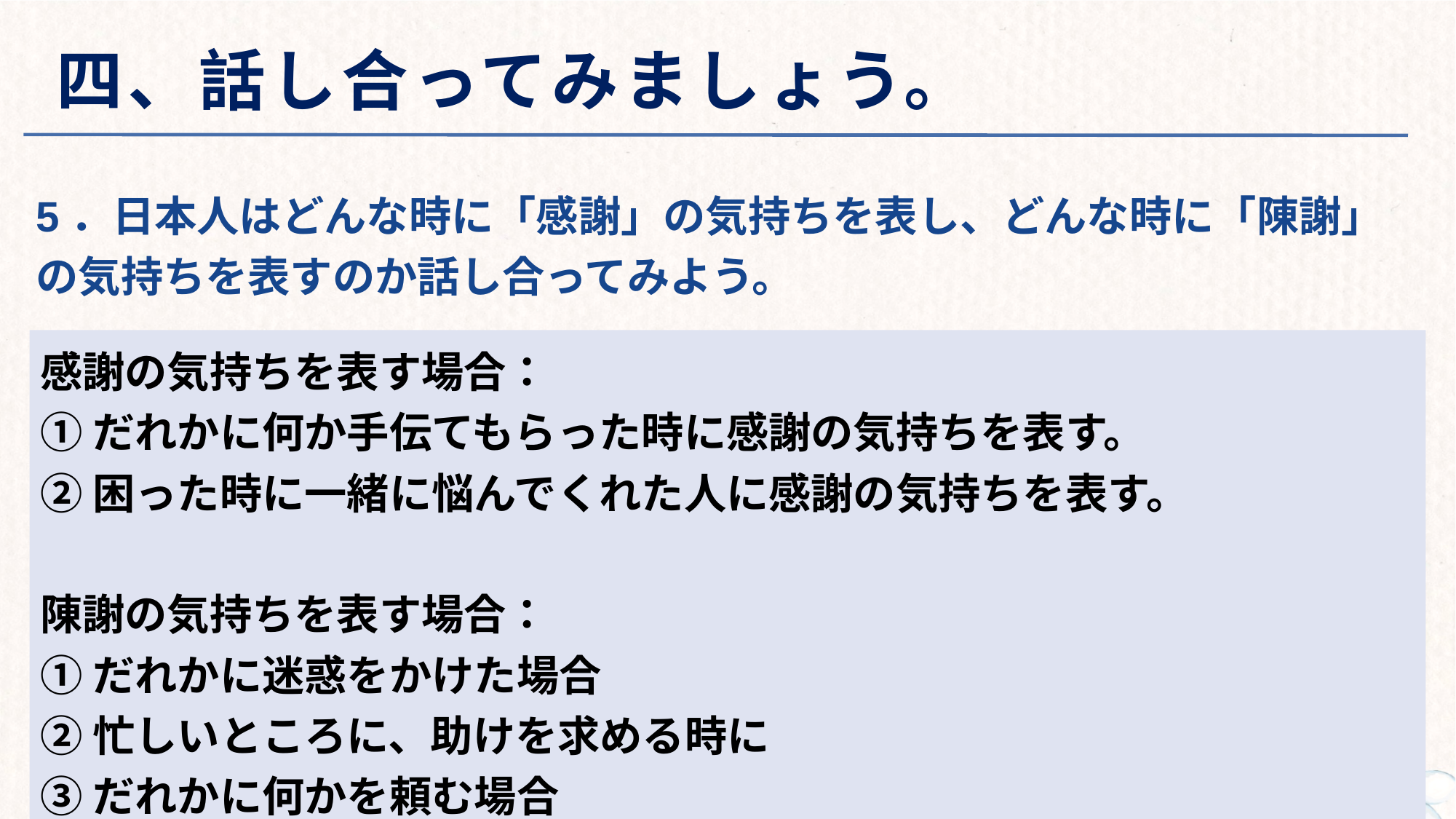

# 四、話し合ってみましょう。
5．日本人はどんな時に「感謝」の気持ちを表し、どんな時に「陳謝」の気持ちを表すのか話し合ってみよう。
感謝の気持ちを表す場合：
①だれかに何か手伝てもらった時に感謝の気持ちを表す。
②困った時に一緒に悩んでくれた人に感謝の気持ちを表す。

陳謝の気持ちを表す場合：
①だれかに迷惑をかけた場合
②忙しいところに、助けを求める時に
③だれかに何かを頼む場合